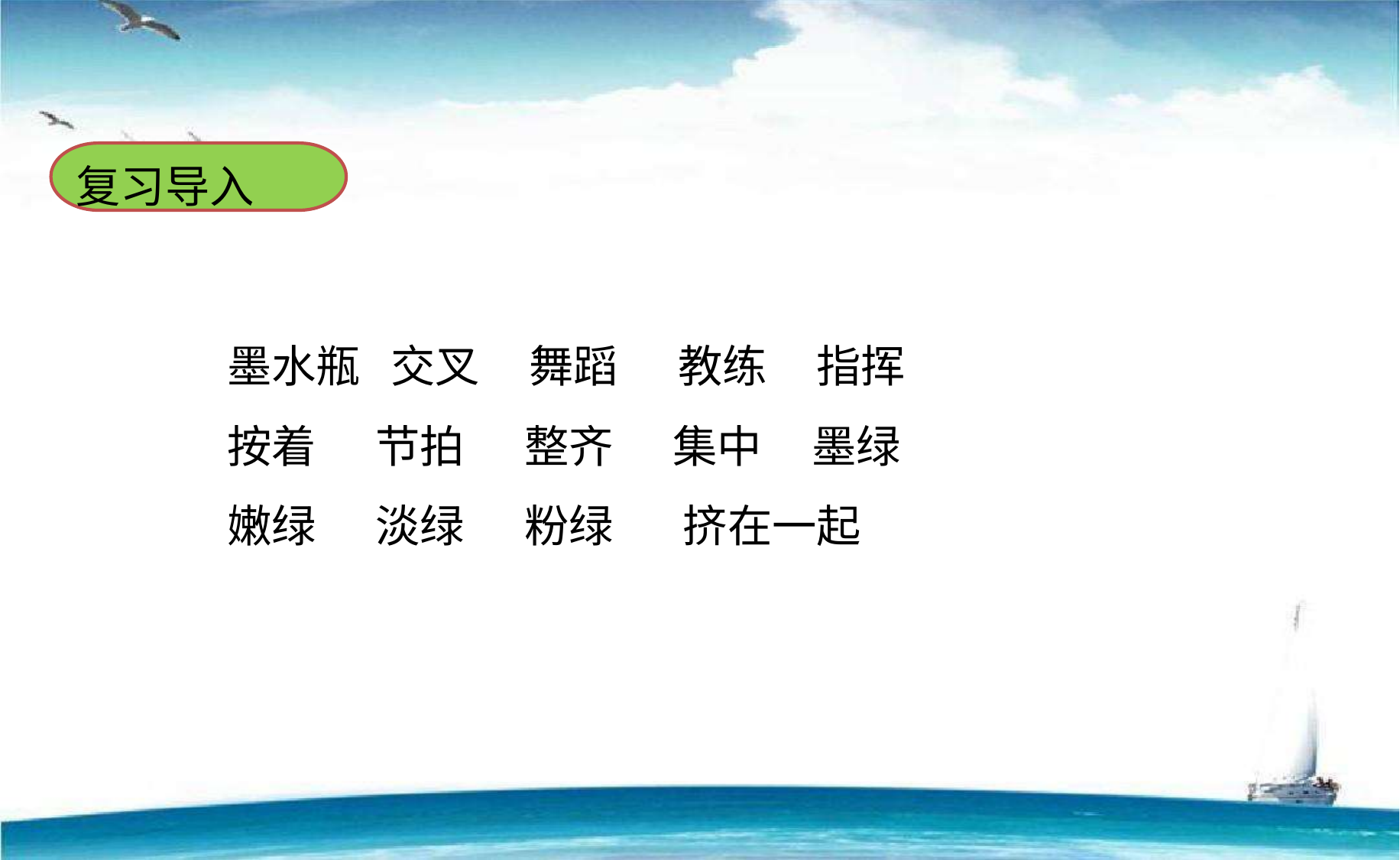

复习导入

墨水瓶   交叉     舞蹈      教练     指挥
按着      节拍      整齐      集中     墨绿
嫩绿      淡绿      粉绿       挤在一起